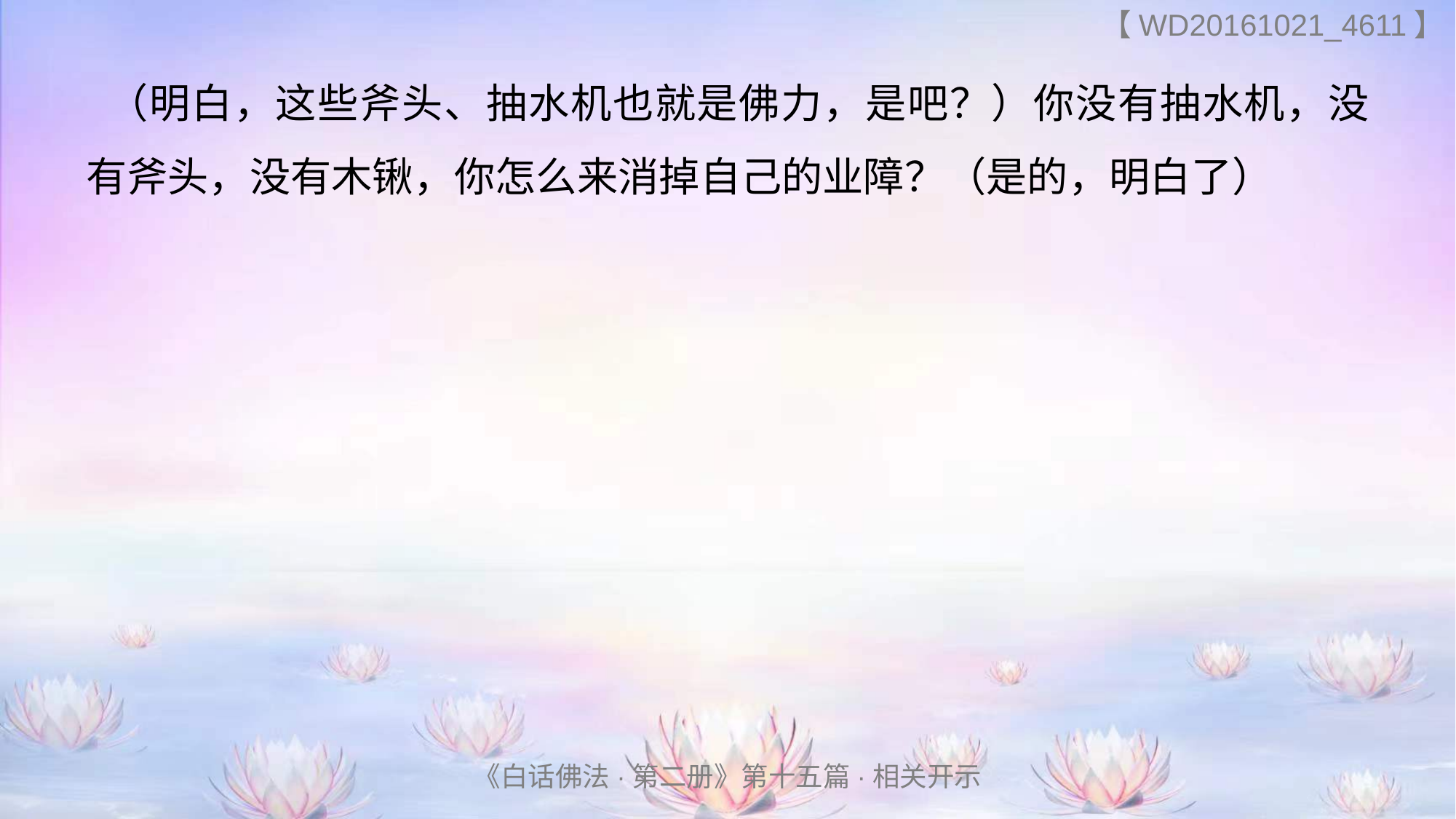

【WD20161021_4611】
 （明白，这些斧头、抽水机也就是佛力，是吧？）你没有抽水机，没有斧头，没有木锹，你怎么来消掉自己的业障？（是的，明白了）
《白话佛法·第二册》第十五篇·相关开示